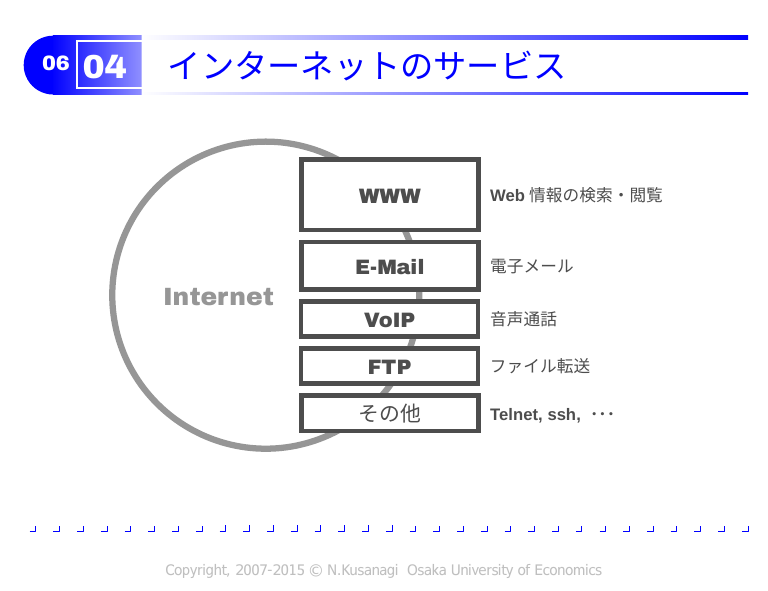

# 04   インターネットのサービス
Internet
WWW
Web情報の検索・閲覧
E-Mail
電子メール
VoIP
音声通話
FTP
ファイル転送
その他
Telnet, ssh, ･･･